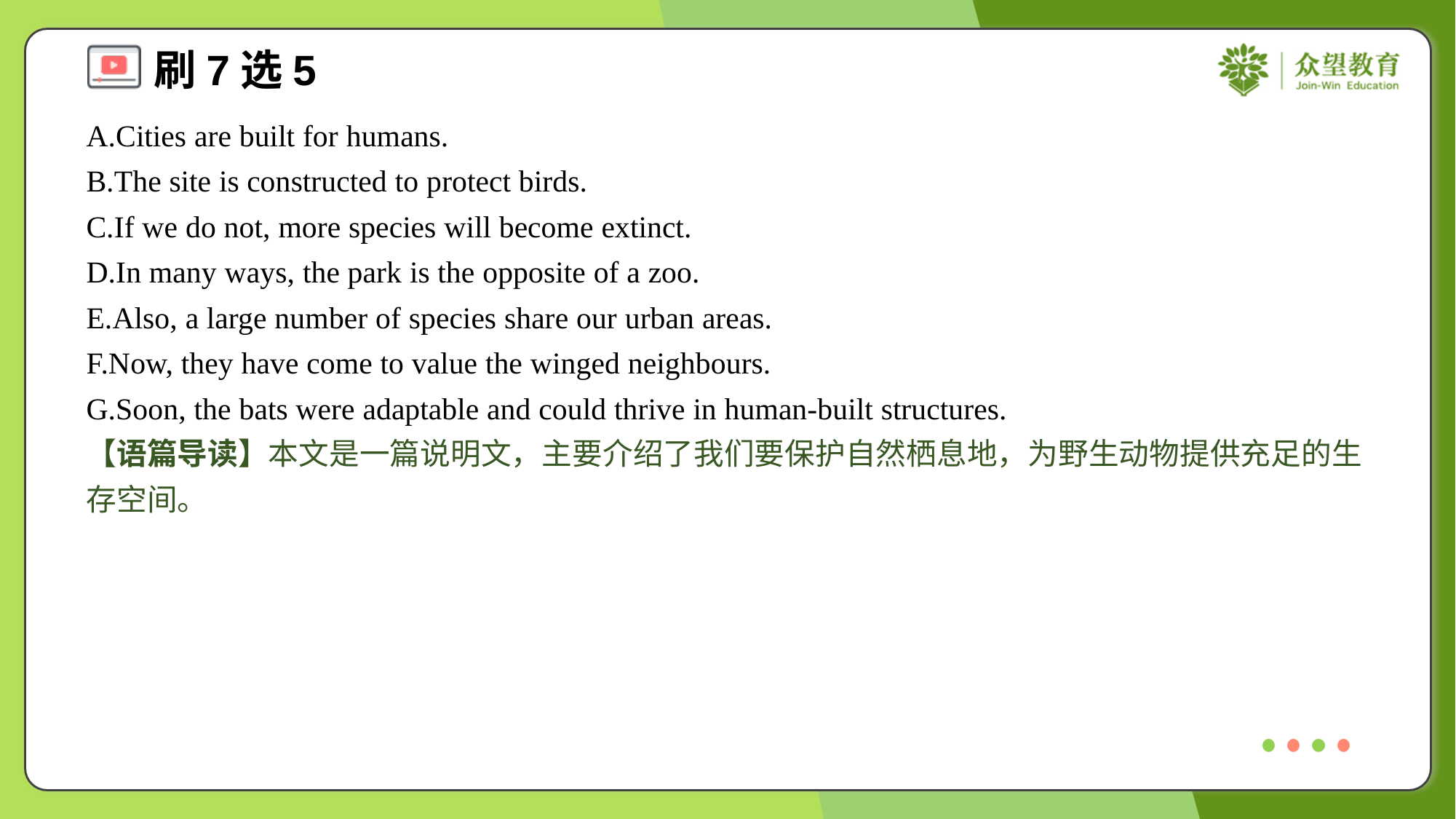

A.Cities are built for humans.
B.The site is constructed to protect birds.
C.If we do not, more species will become extinct.
D.In many ways, the park is the opposite of a zoo.
E.Also, a large number of species share our urban areas.
F.Now, they have come to value the winged neighbours.
G.Soon, the bats were adaptable and could thrive in human-built structures.
【语篇导读】本文是一篇说明文，主要介绍了我们要保护自然栖息地，为野生动物提供充足的生存空间。